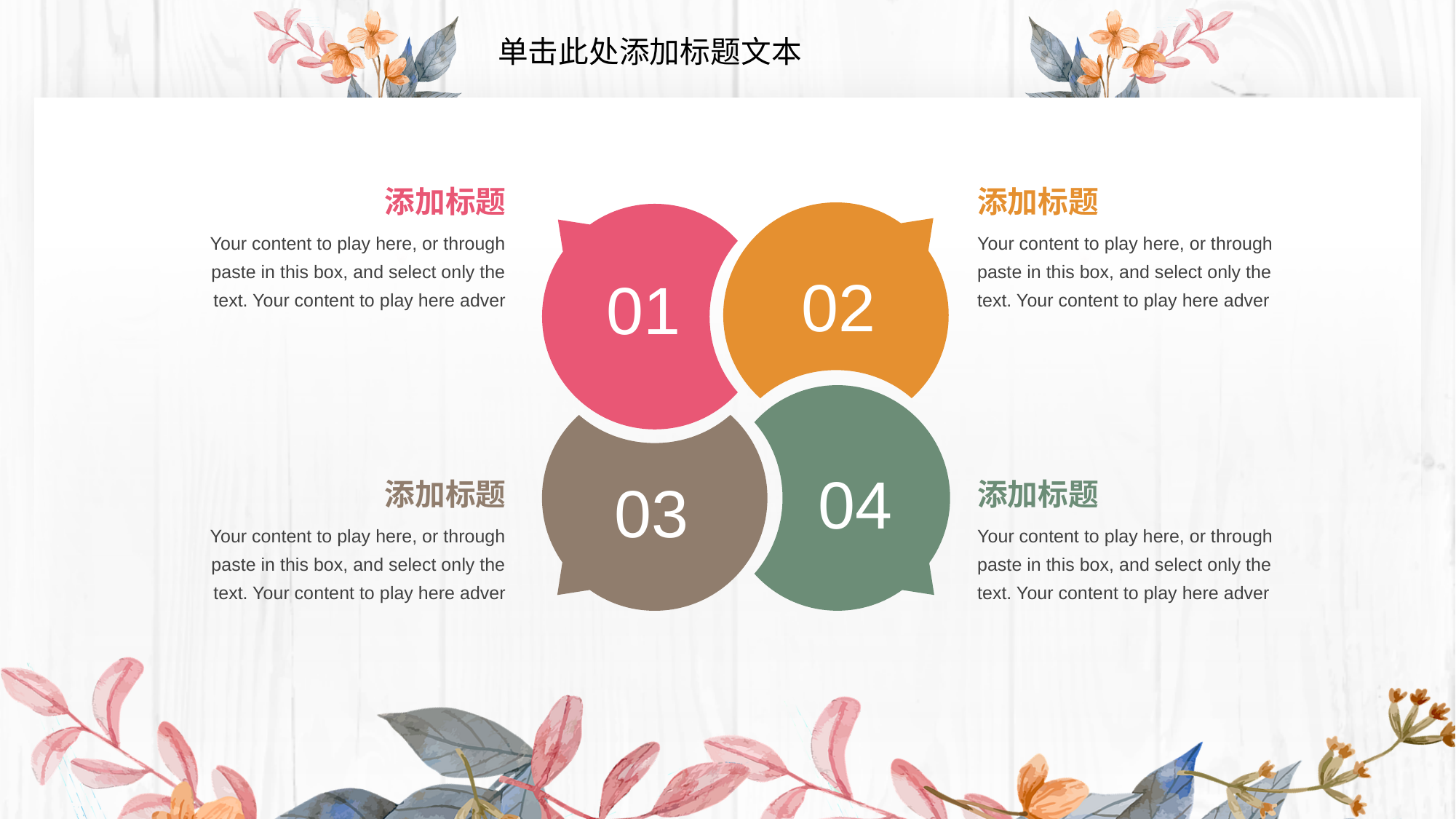

单击此处添加标题文本
添加标题
添加标题

Your content to play here, or through paste in this box, and select only the text. Your content to play here adver
Your content to play here, or through paste in this box, and select only the text. Your content to play here adver
02
01

04
添加标题
添加标题
03
Your content to play here, or through paste in this box, and select only the text. Your content to play here adver
Your content to play here, or through paste in this box, and select only the text. Your content to play here adver